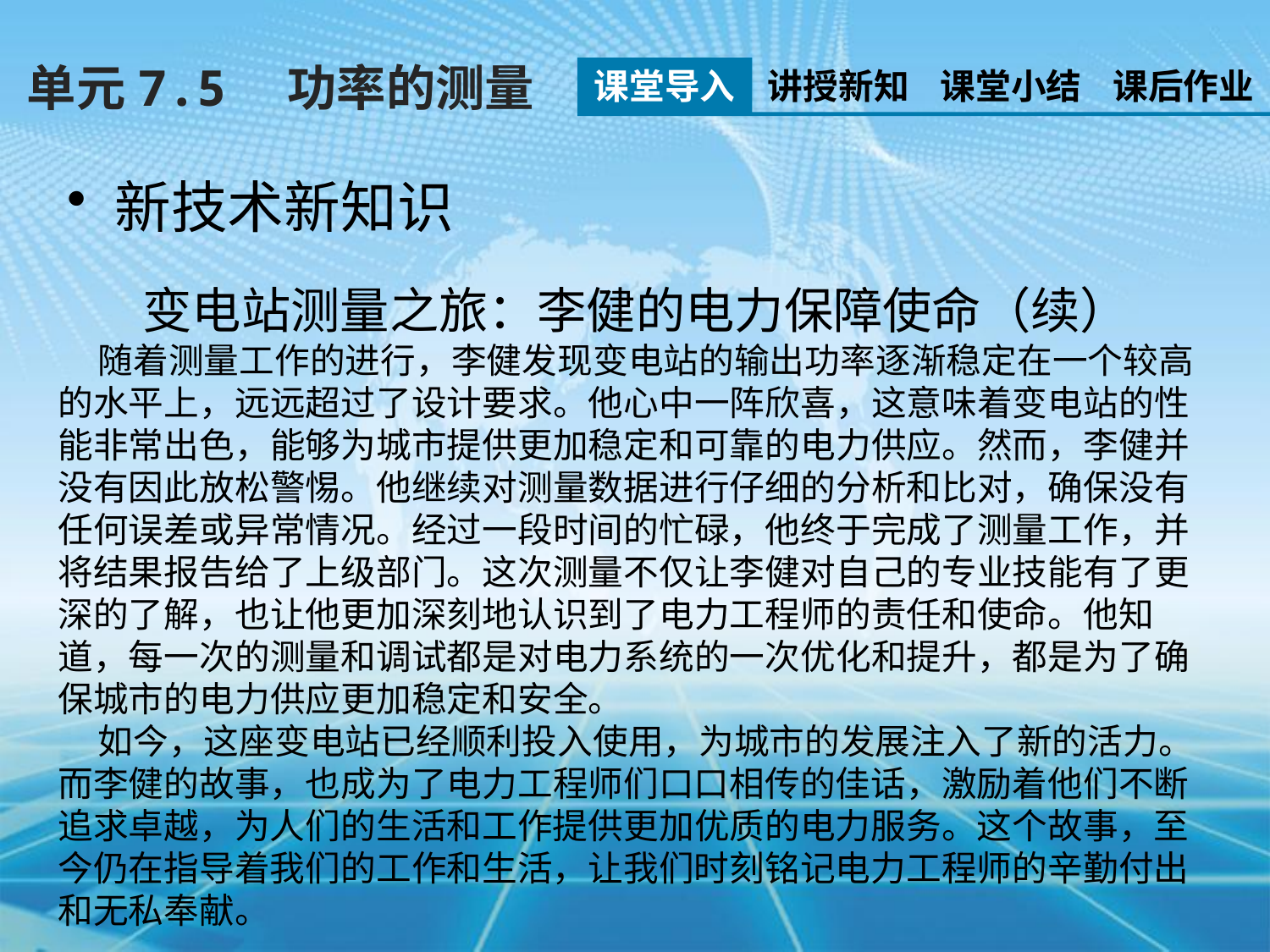

单元7.5　功率的测量
课堂导入
讲授新知
课堂小结
课后作业
新技术新知识
变电站测量之旅：李健的电力保障使命（续）
    随着测量工作的进行，李健发现变电站的输出功率逐渐稳定在一个较高的水平上，远远超过了设计要求。他心中一阵欣喜，这意味着变电站的性能非常出色，能够为城市提供更加稳定和可靠的电力供应。然而，李健并没有因此放松警惕。他继续对测量数据进行仔细的分析和比对，确保没有任何误差或异常情况。经过一段时间的忙碌，他终于完成了测量工作，并将结果报告给了上级部门。这次测量不仅让李健对自己的专业技能有了更深的了解，也让他更加深刻地认识到了电力工程师的责任和使命。他知道，每一次的测量和调试都是对电力系统的一次优化和提升，都是为了确保城市的电力供应更加稳定和安全。
    如今，这座变电站已经顺利投入使用，为城市的发展注入了新的活力。而李健的故事，也成为了电力工程师们口口相传的佳话，激励着他们不断追求卓越，为人们的生活和工作提供更加优质的电力服务。这个故事，至今仍在指导着我们的工作和生活，让我们时刻铭记电力工程师的辛勤付出和无私奉献。